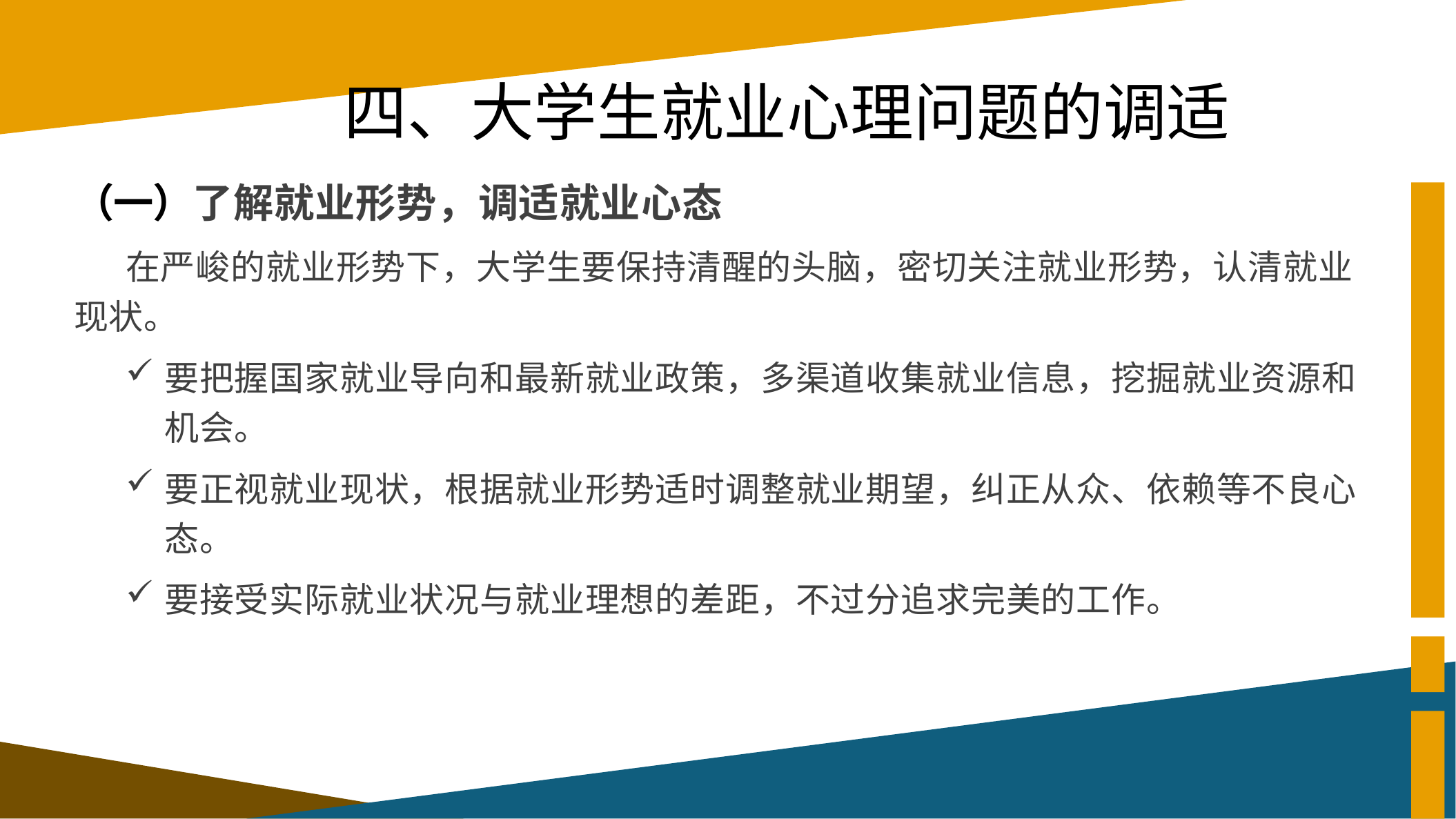

四、大学生就业心理问题的调适
（一）了解就业形势，调适就业心态
在严峻的就业形势下，大学生要保持清醒的头脑，密切关注就业形势，认清就业现状。
要把握国家就业导向和最新就业政策，多渠道收集就业信息，挖掘就业资源和机会。
要正视就业现状，根据就业形势适时调整就业期望，纠正从众、依赖等不良心态。
要接受实际就业状况与就业理想的差距，不过分追求完美的工作。